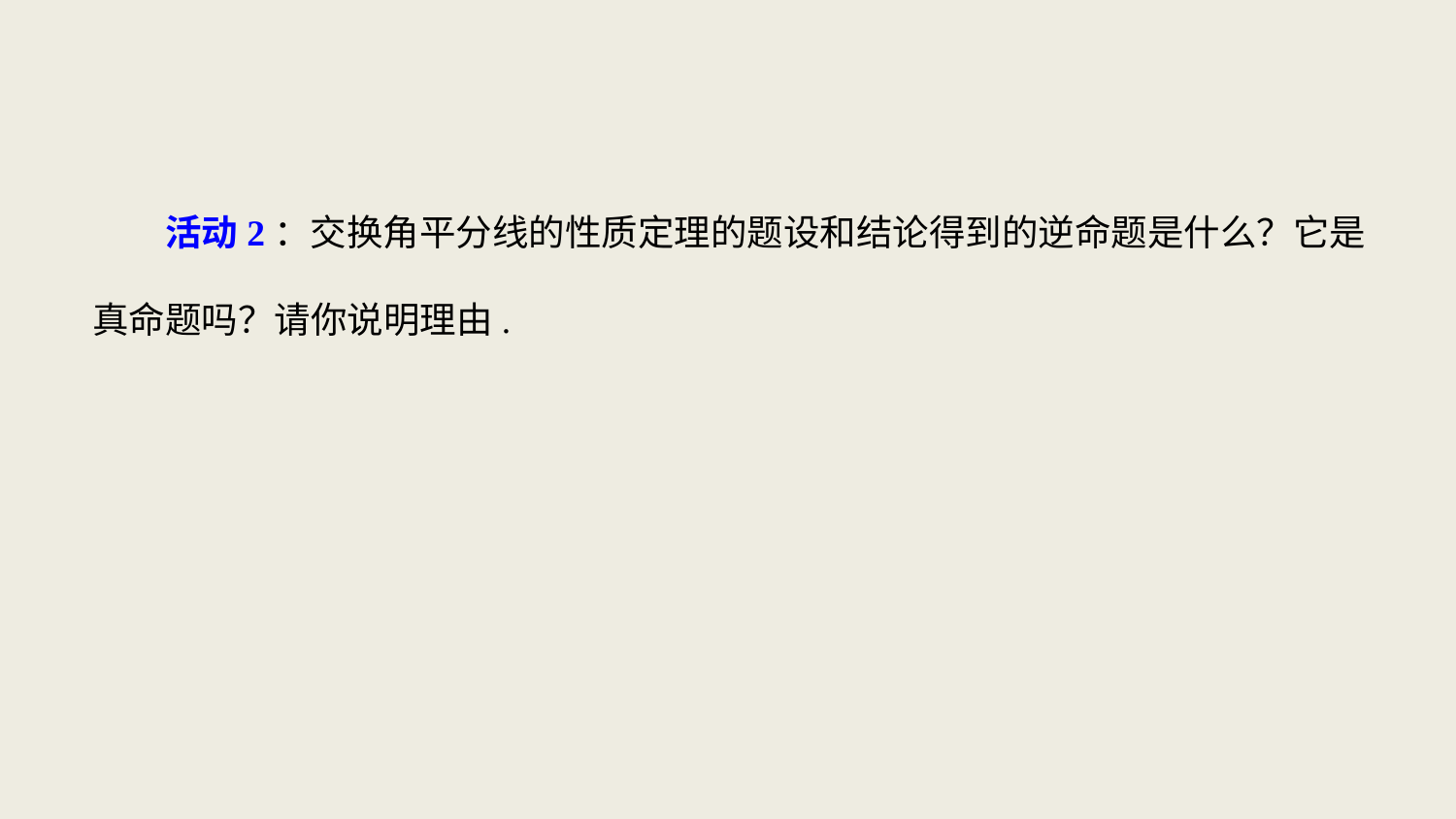

活动2：交换角平分线的性质定理的题设和结论得到的逆命题是什么？它是真命题吗？请你说明理由.